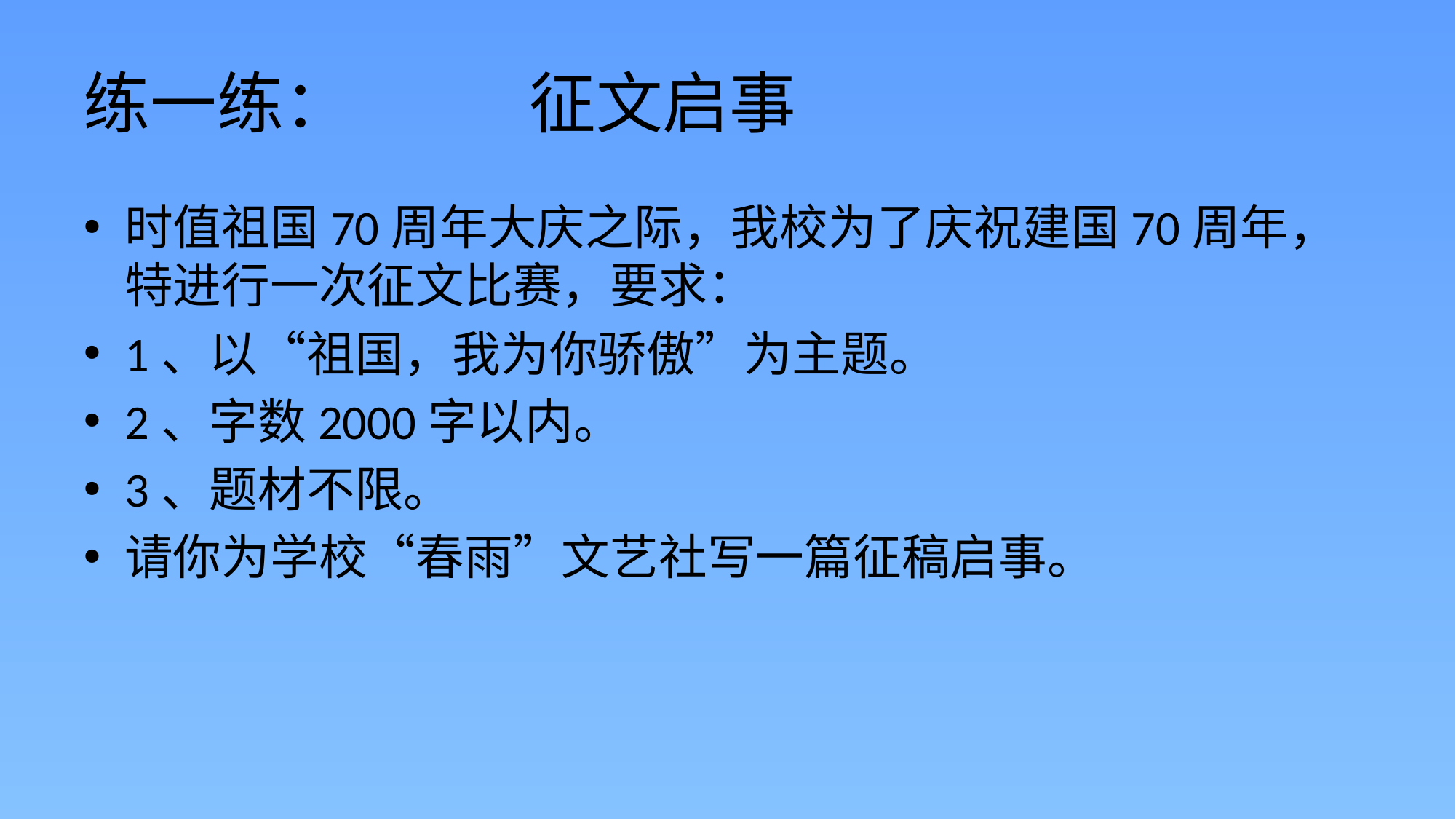

# 练一练：            征文启事
时值祖国70周年大庆之际，我校为了庆祝建国70周年，特进行一次征文比赛，要求：
1、以“祖国，我为你骄傲”为主题。
2、字数2000字以内。
3、题材不限。
请你为学校“春雨”文艺社写一篇征稿启事。